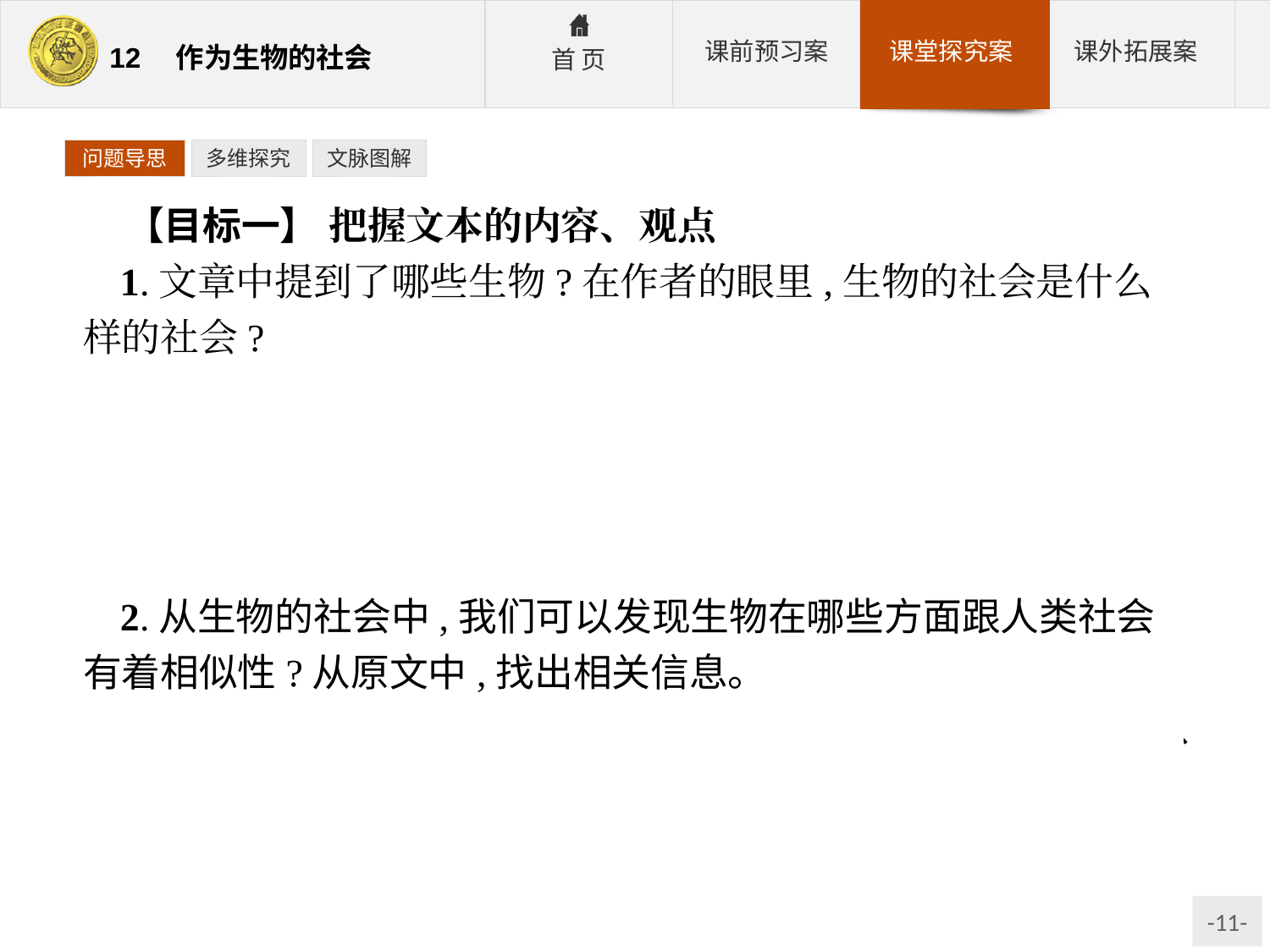

问题导思
多维探究
文脉图解
【目标一】 把握文本的内容、观点
1.文章中提到了哪些生物?在作者的眼里,生物的社会是什么样的社会?
参考答案:文章中提到的生物有蚂蚁、蜜蜂、白蚁、鲱鱼以及黏菌细胞等。在作者眼中,它们好比是一个小型的人类社会组织,有纪律、有组织、分工明确,能做到团结协作、共同完成一项复杂的任务。
2.从生物的社会中,我们可以发现生物在哪些方面跟人类社会有着相似性?从原文中,找出相关信息。
参考答案:蚂蚁,还有蜜蜂、白蚁和群居性黄蜂,从它们的筑巢、觅食方面来看,它们是能思考,有智慧的;从蜜蜂的觅食、筑巢及繁殖后代来看亦然;黏菌和鲱鱼的生长与繁殖同人类一样经常是相互依存、相互联系、同步活动的。